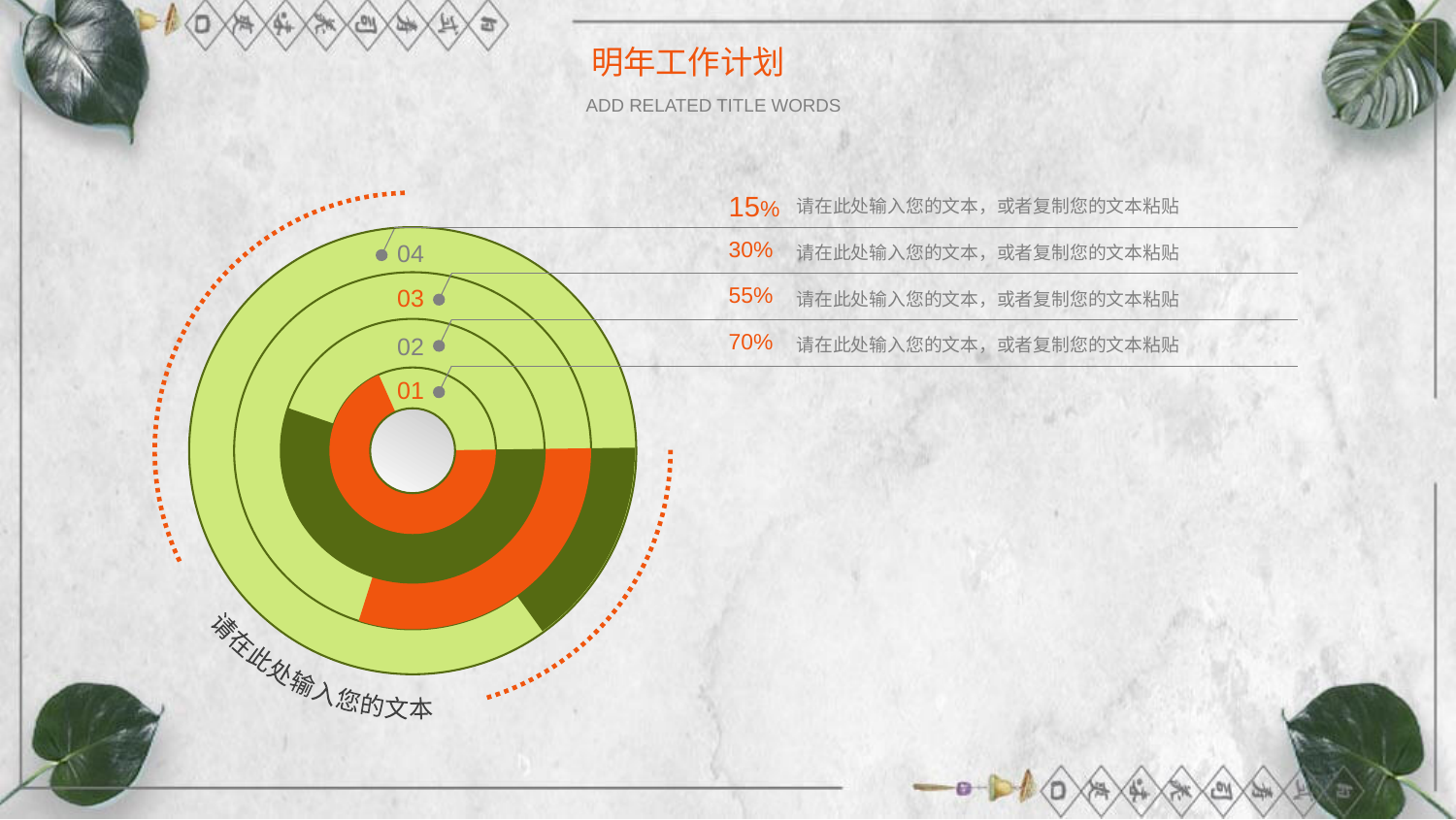

15%
请在此处输入您的文本，或者复制您的文本粘贴
请在此处输入您的文本

30%
请在此处输入您的文本，或者复制您的文本粘贴

04

55%
请在此处输入您的文本，或者复制您的文本粘贴
03

70%
请在此处输入您的文本，或者复制您的文本粘贴
02

01